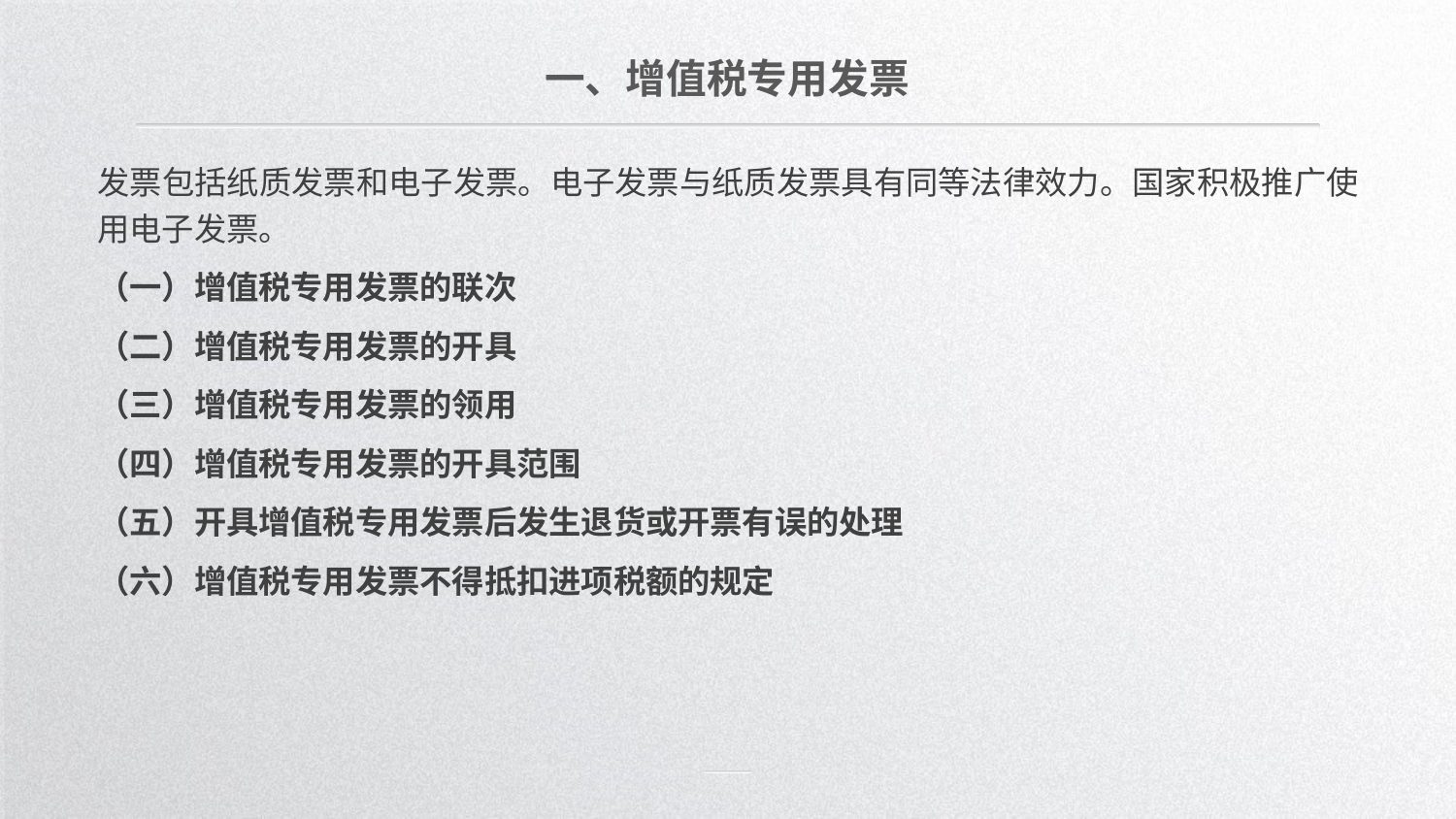

一、增值税专用发票
发票包括纸质发票和电子发票。电子发票与纸质发票具有同等法律效力。国家积极推广使用电子发票。
（一）增值税专用发票的联次
（二）增值税专用发票的开具
（三）增值税专用发票的领用
（四）增值税专用发票的开具范围
（五）开具增值税专用发票后发生退货或开票有误的处理
（六）增值税专用发票不得抵扣进项税额的规定